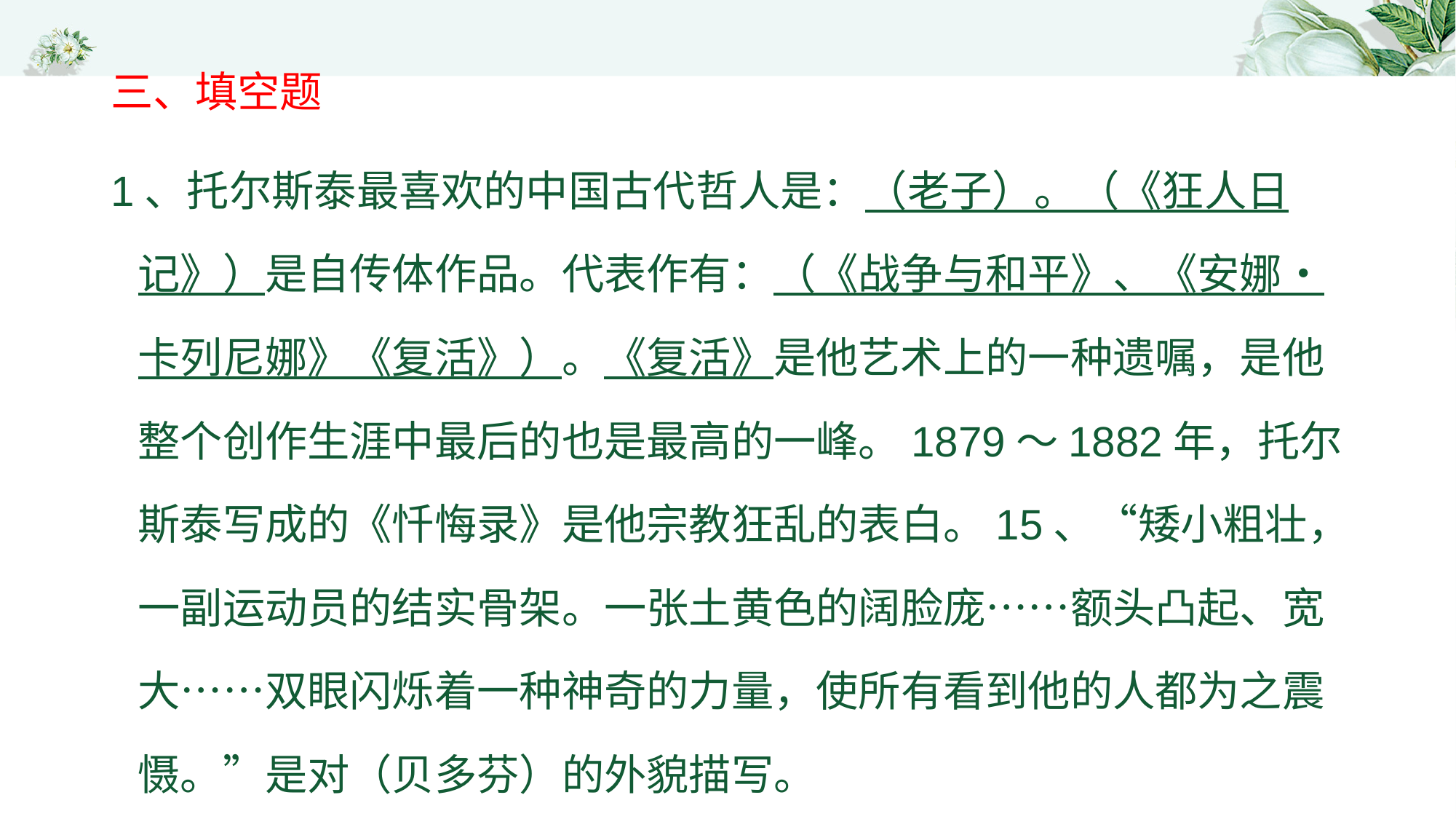

三、填空题
1、托尔斯泰最喜欢的中国古代哲人是：（老子）。（《狂人日记》）是自传体作品。代表作有：（《战争与和平》、《安娜•卡列尼娜》《复活》）。《复活》是他艺术上的一种遗嘱，是他整个创作生涯中最后的也是最高的一峰。1879～1882年，托尔斯泰写成的《忏悔录》是他宗教狂乱的表白。15、“矮小粗壮，一副运动员的结实骨架。一张土黄色的阔脸庞……额头凸起、宽大……双眼闪烁着一种神奇的力量，使所有看到他的人都为之震慑。”是对（贝多芬）的外貌描写。

16、贝多芬第一首真正为革命而创作的音乐是（《第五交响曲》）。